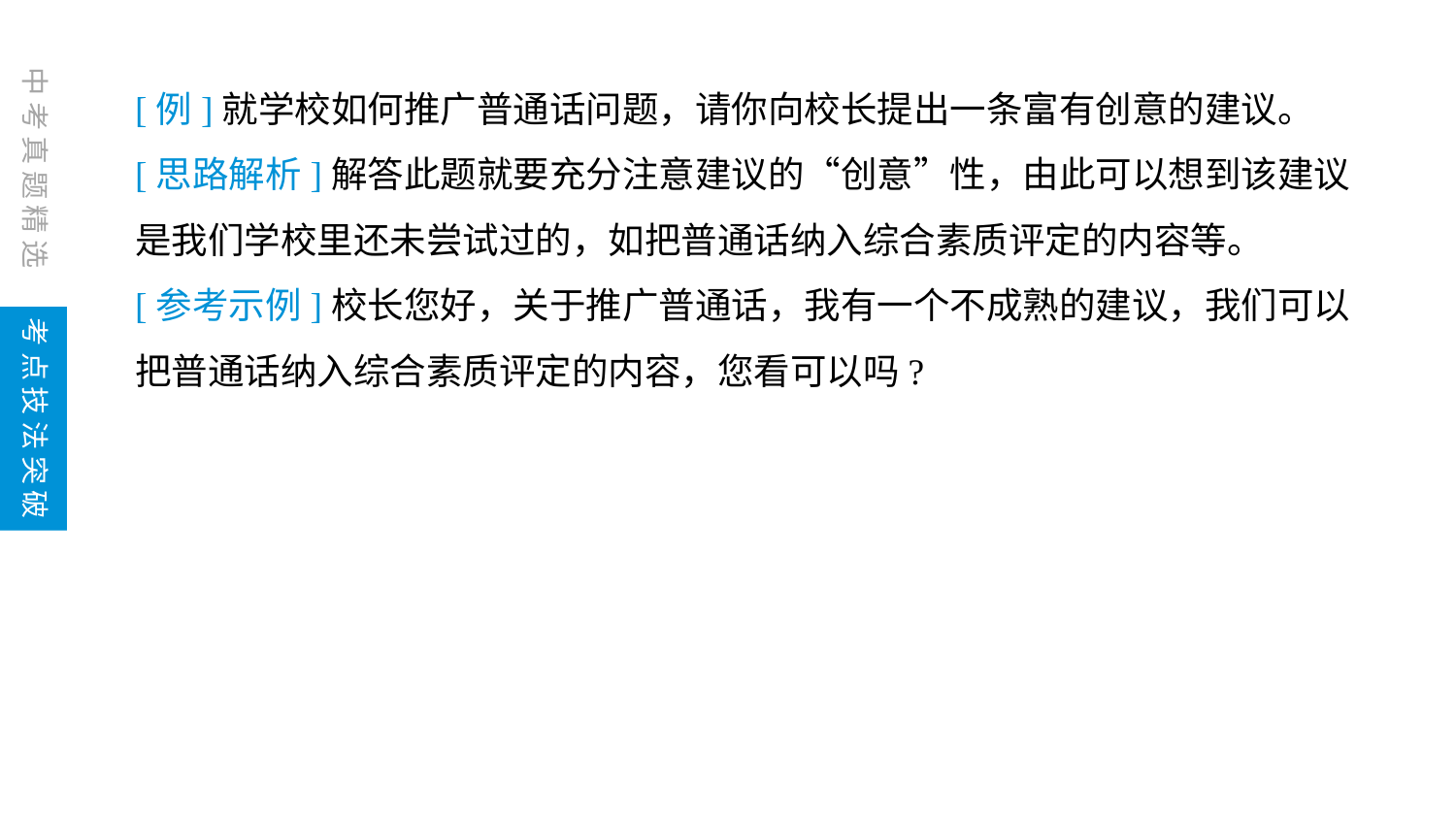

[例]就学校如何推广普通话问题，请你向校长提出一条富有创意的建议。
[思路解析]解答此题就要充分注意建议的“创意”性，由此可以想到该建议是我们学校里还未尝试过的，如把普通话纳入综合素质评定的内容等。
[参考示例]校长您好，关于推广普通话，我有一个不成熟的建议，我们可以把普通话纳入综合素质评定的内容，您看可以吗?